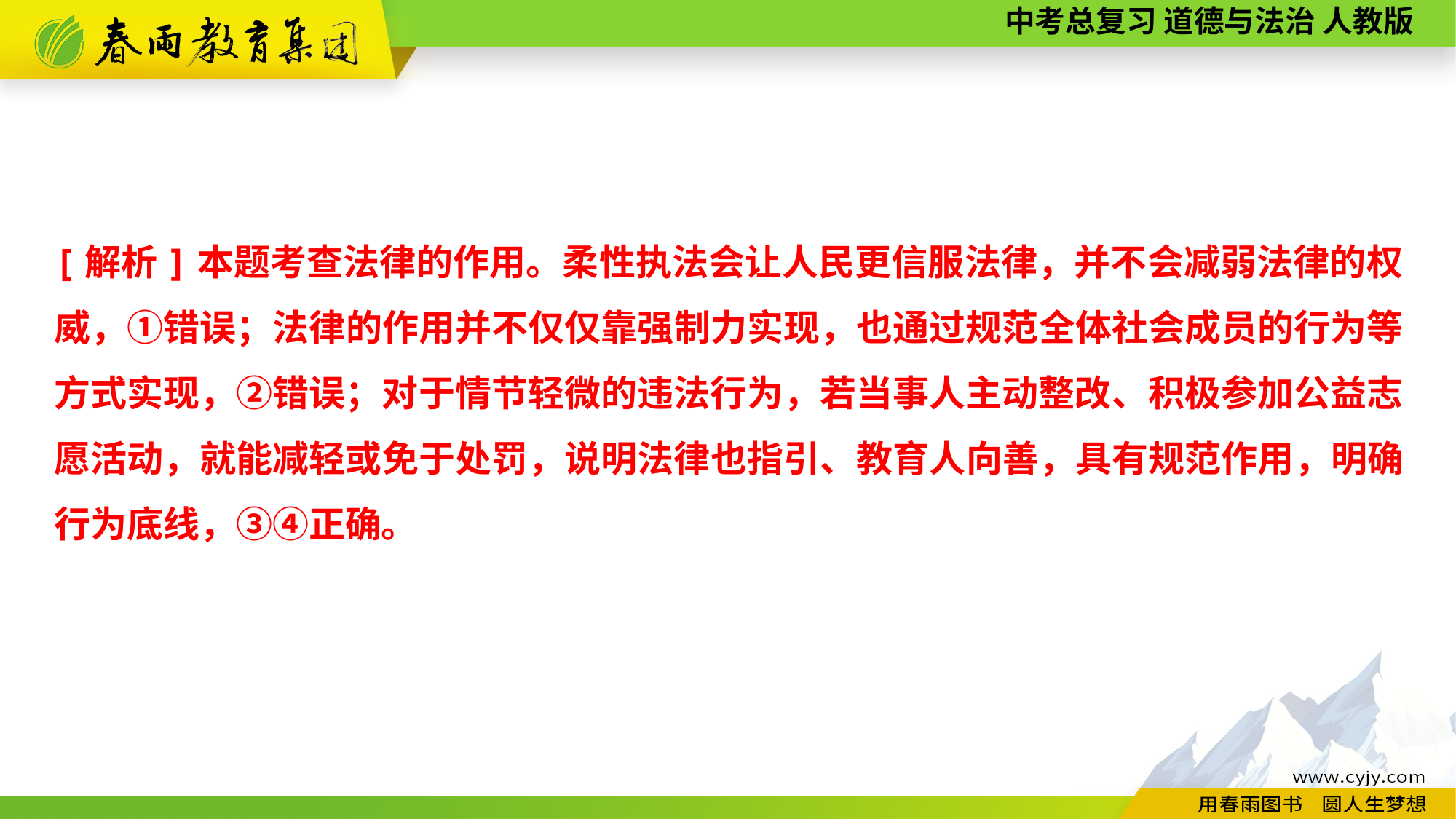

[解析]本题考查法律的作用。柔性执法会让人民更信服法律，并不会减弱法律的权威，①错误；法律的作用并不仅仅靠强制力实现，也通过规范全体社会成员的行为等方式实现，②错误；对于情节轻微的违法行为，若当事人主动整改、积极参加公益志愿活动，就能减轻或免于处罚，说明法律也指引、教育人向善，具有规范作用，明确行为底线，③④正确。